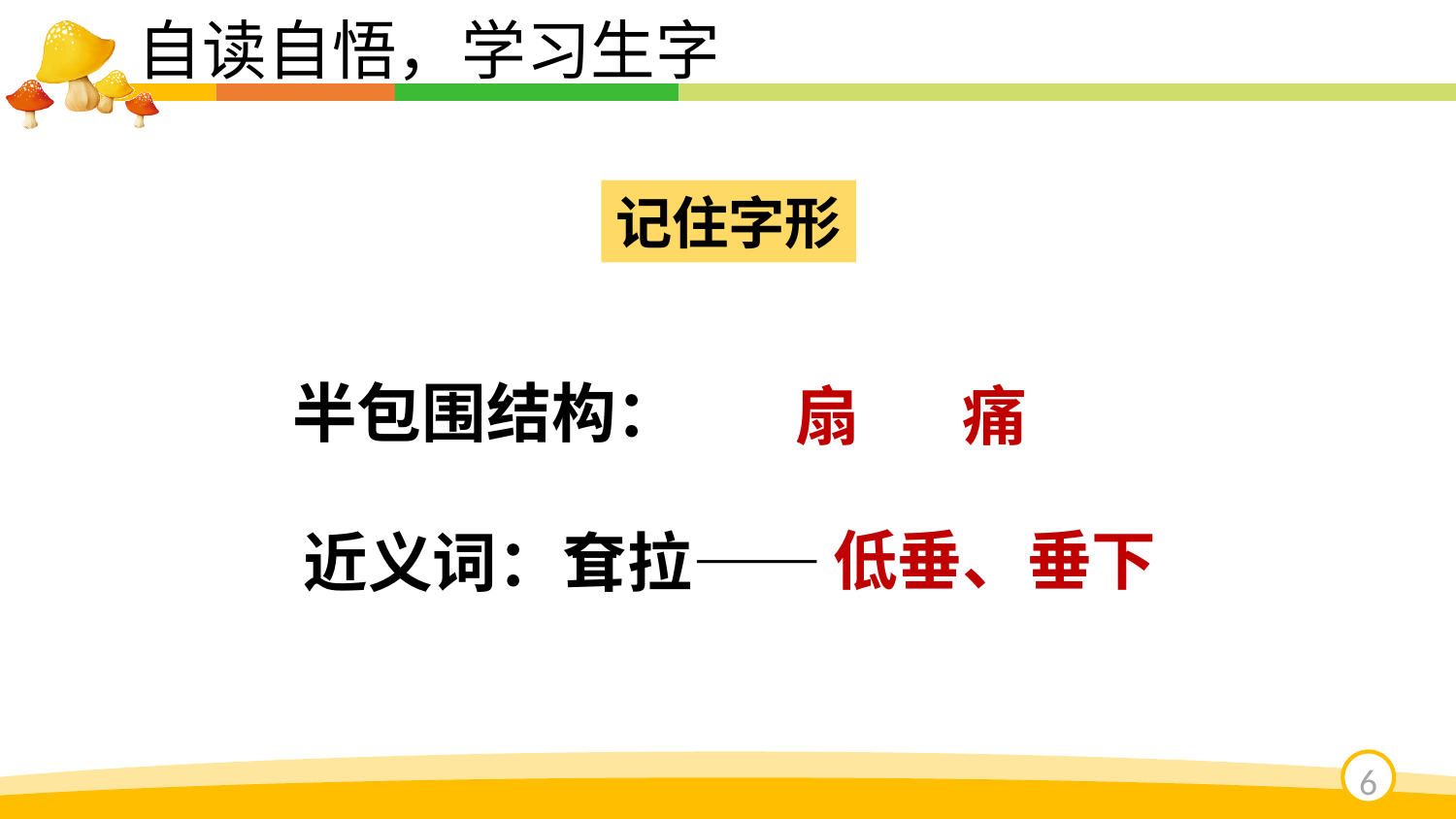

自读自悟，学习生字
记住字形
半包围结构：
扇       痛
低垂、垂下
近义词：耷拉——